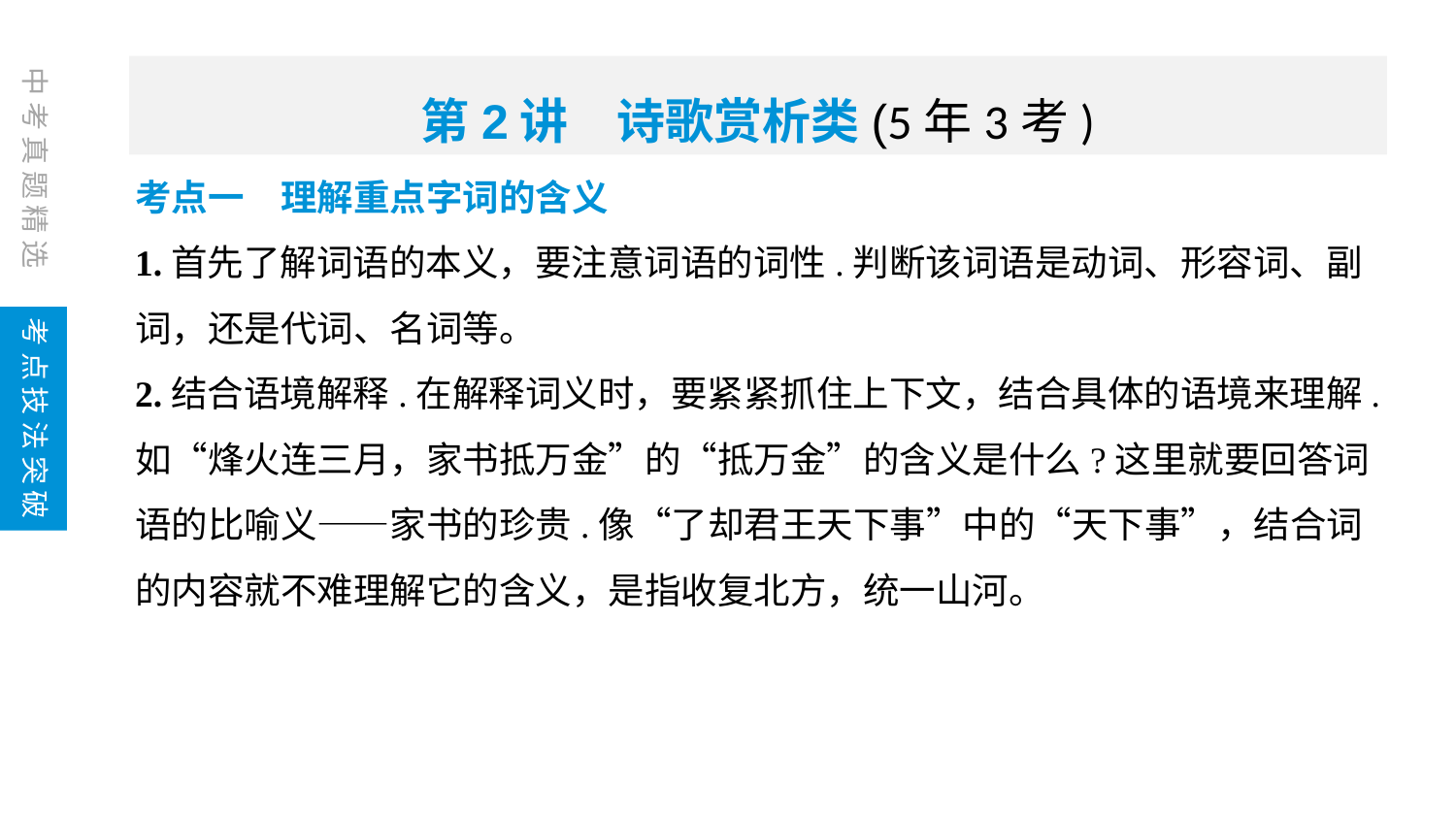

第2讲　诗歌赏析类(5年3考)
考点一　理解重点字词的含义
1.首先了解词语的本义，要注意词语的词性.判断该词语是动词、形容词、副词，还是代词、名词等。
2.结合语境解释.在解释词义时，要紧紧抓住上下文，结合具体的语境来理解.如“烽火连三月，家书抵万金”的“抵万金”的含义是什么?这里就要回答词语的比喻义——家书的珍贵.像“了却君王天下事”中的“天下事”，结合词的内容就不难理解它的含义，是指收复北方，统一山河。